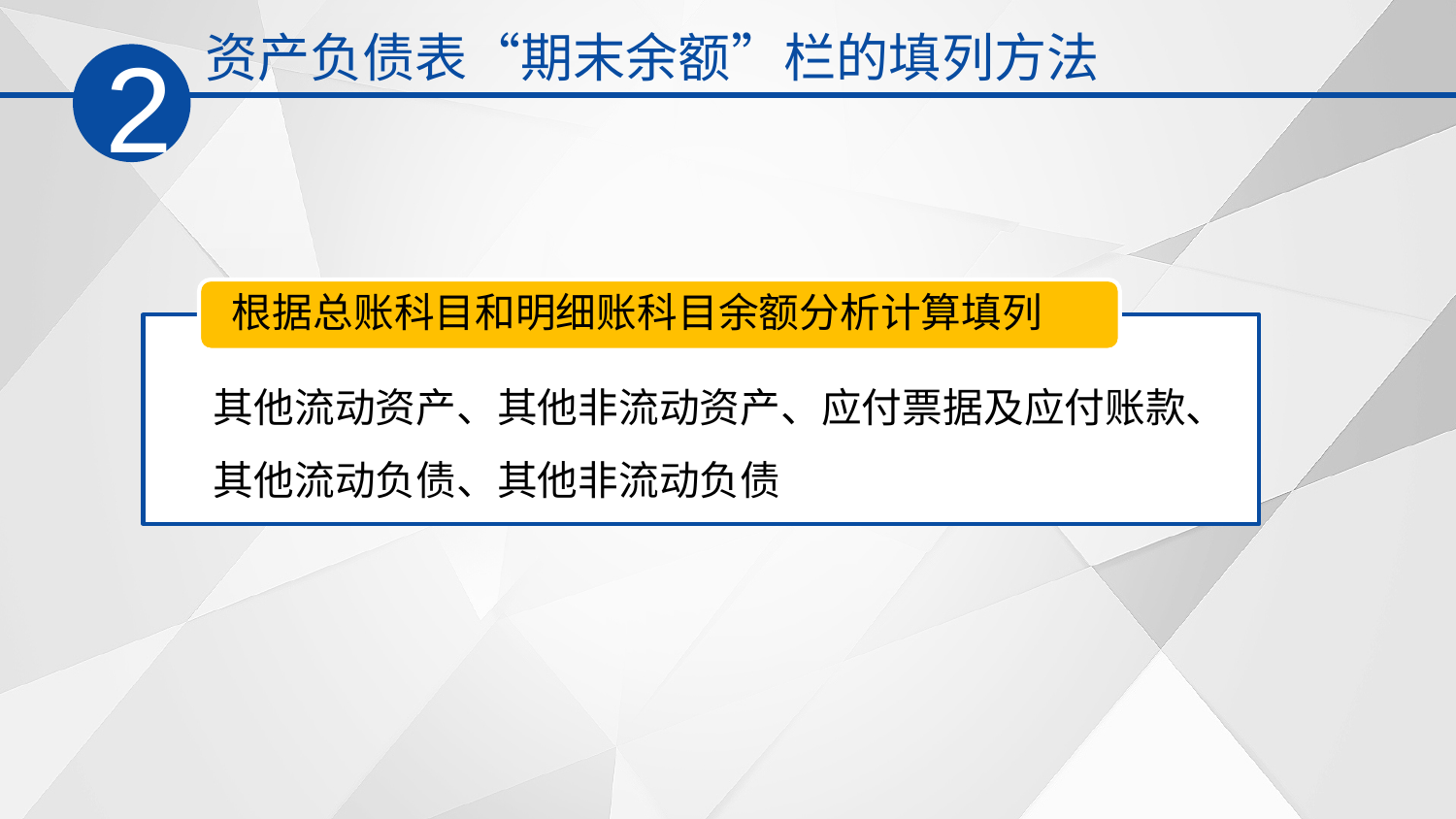

资产负债表“期末余额”栏的填列方法
2

根据总账科目和明细账科目余额分析计算填列

其他流动资产、其他非流动资产、应付票据及应付账款、其他流动负债、其他非流动负债